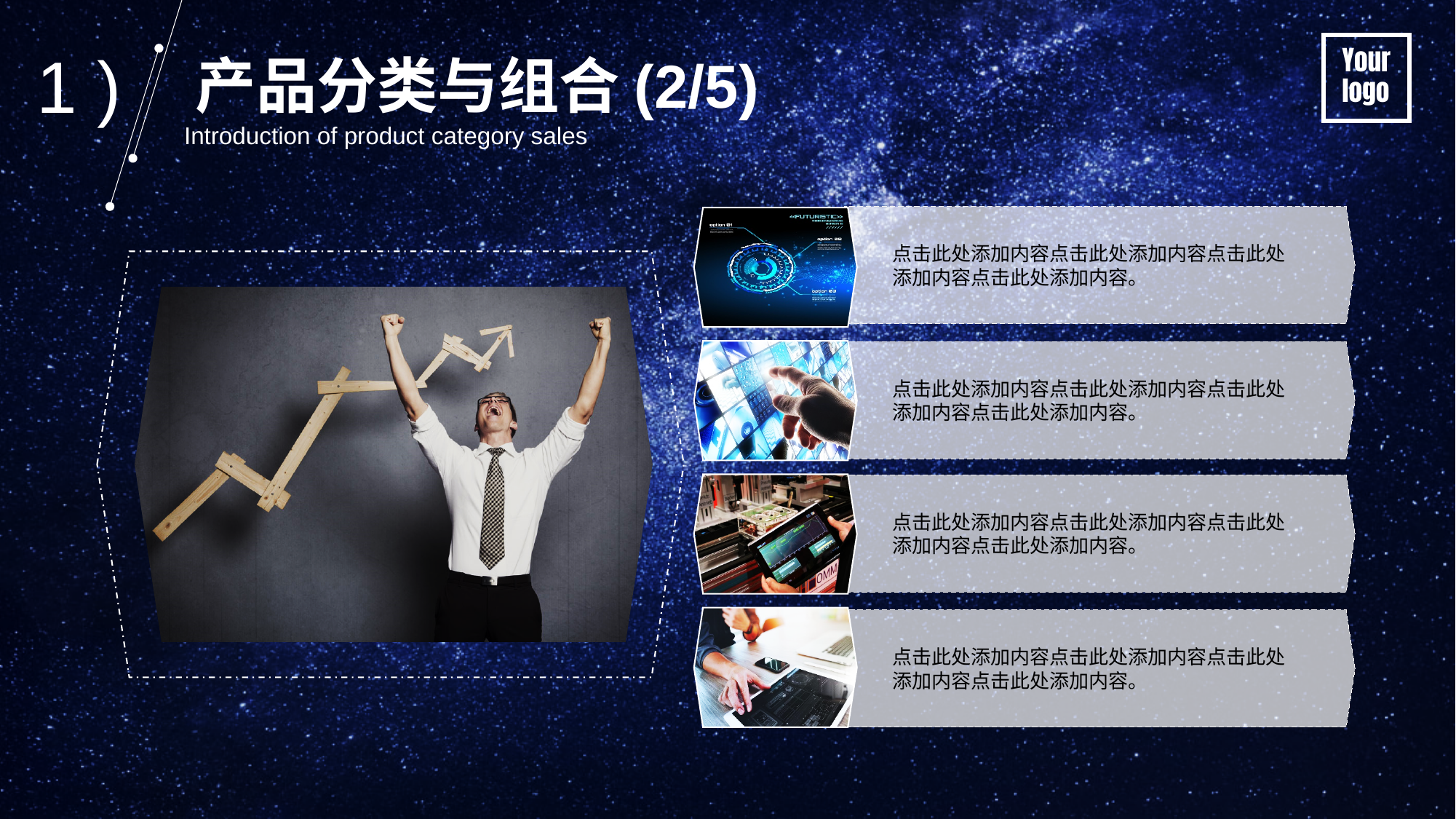

1 )
产品分类与组合(2/5)
Introduction of product category sales
点击此处添加内容点击此处添加内容点击此处添加内容点击此处添加内容。

点击此处添加内容点击此处添加内容点击此处添加内容点击此处添加内容。

点击此处添加内容点击此处添加内容点击此处添加内容点击此处添加内容。

点击此处添加内容点击此处添加内容点击此处添加内容点击此处添加内容。
.
.